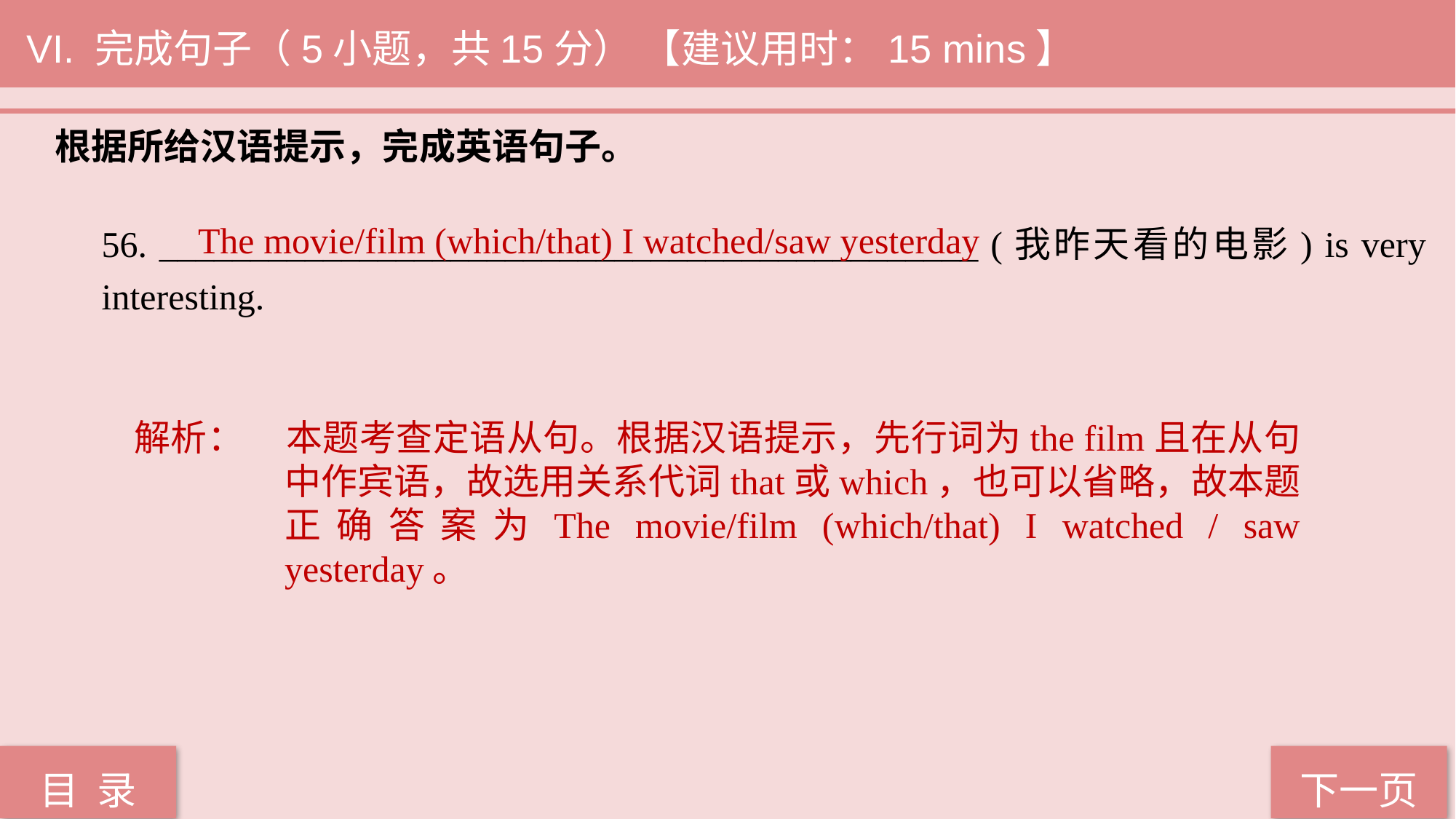

VI. 完成句子（5小题，共15分） 【建议用时：15 mins】
根据所给汉语提示，完成英语句子。
The movie/film (which/that) I watched/saw yesterday
56. _____________________________________________ (我昨天看的电影) is very interesting.
解析：	本题考查定语从句。根据汉语提示，先行词为the film且在从句中作宾语，故选用关系代词that或which，也可以省略，故本题正确答案为The movie/film (which/that) I watched / saw yesterday。